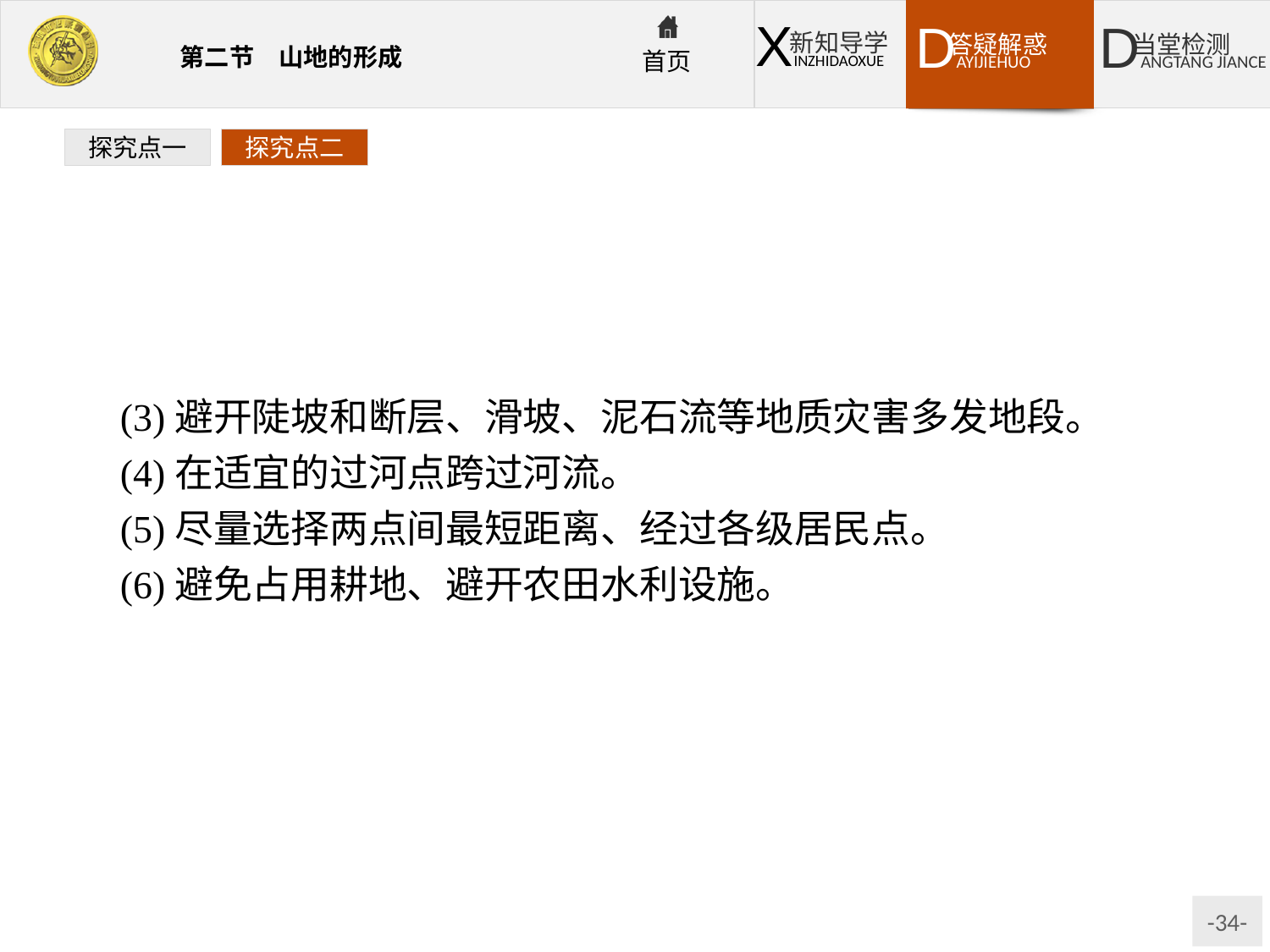

探究点一
探究点二
(3)避开陡坡和断层、滑坡、泥石流等地质灾害多发地段。
(4)在适宜的过河点跨过河流。
(5)尽量选择两点间最短距离、经过各级居民点。
(6)避免占用耕地、避开农田水利设施。